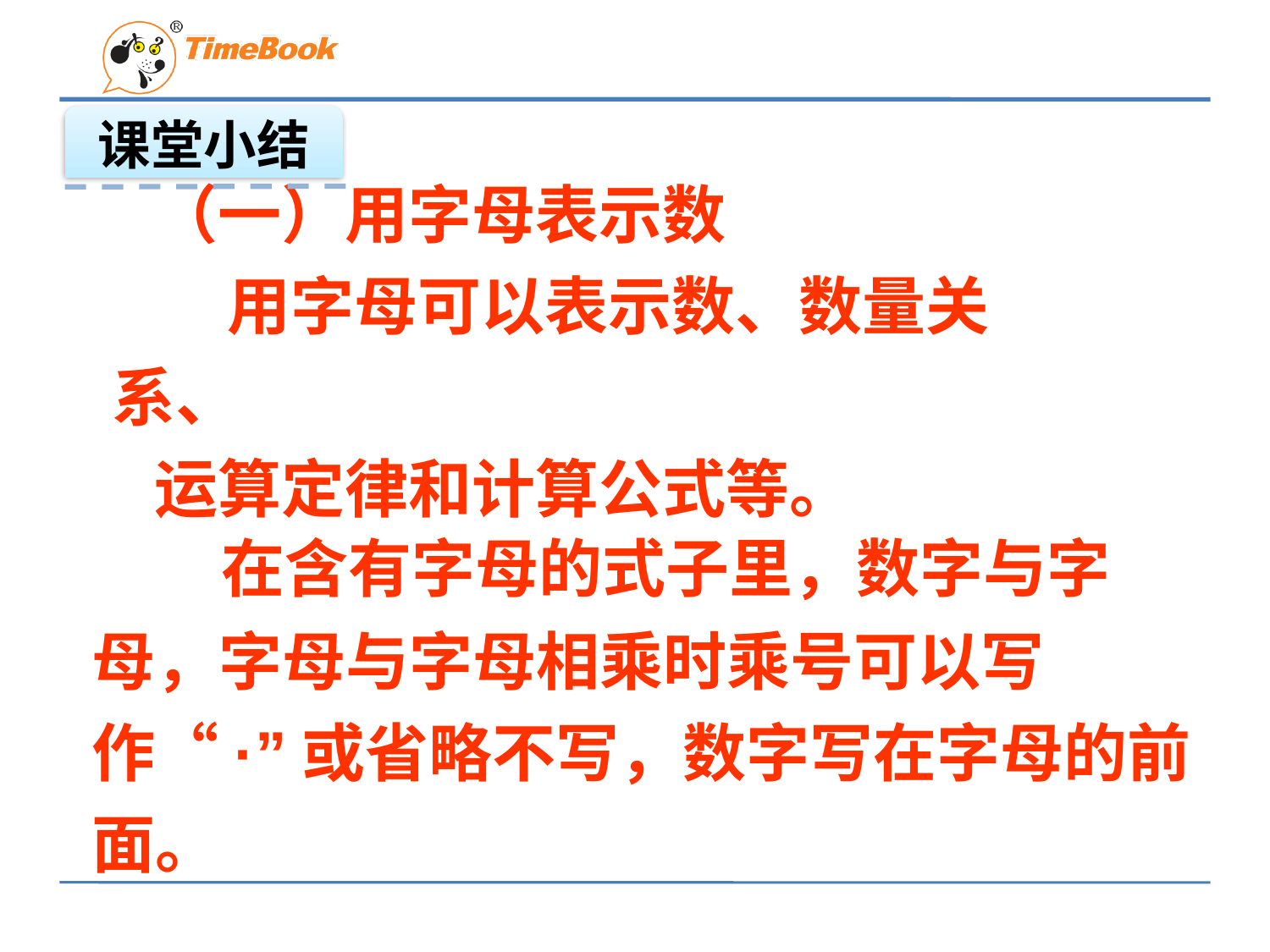

课堂小结
（一）用字母表示数
    用字母可以表示数、数量关系、
运算定律和计算公式等。
       在含有字母的式子里，数字与字母，字母与字母相乘时乘号可以写作“·”或省略不写，数字写在字母的前面。